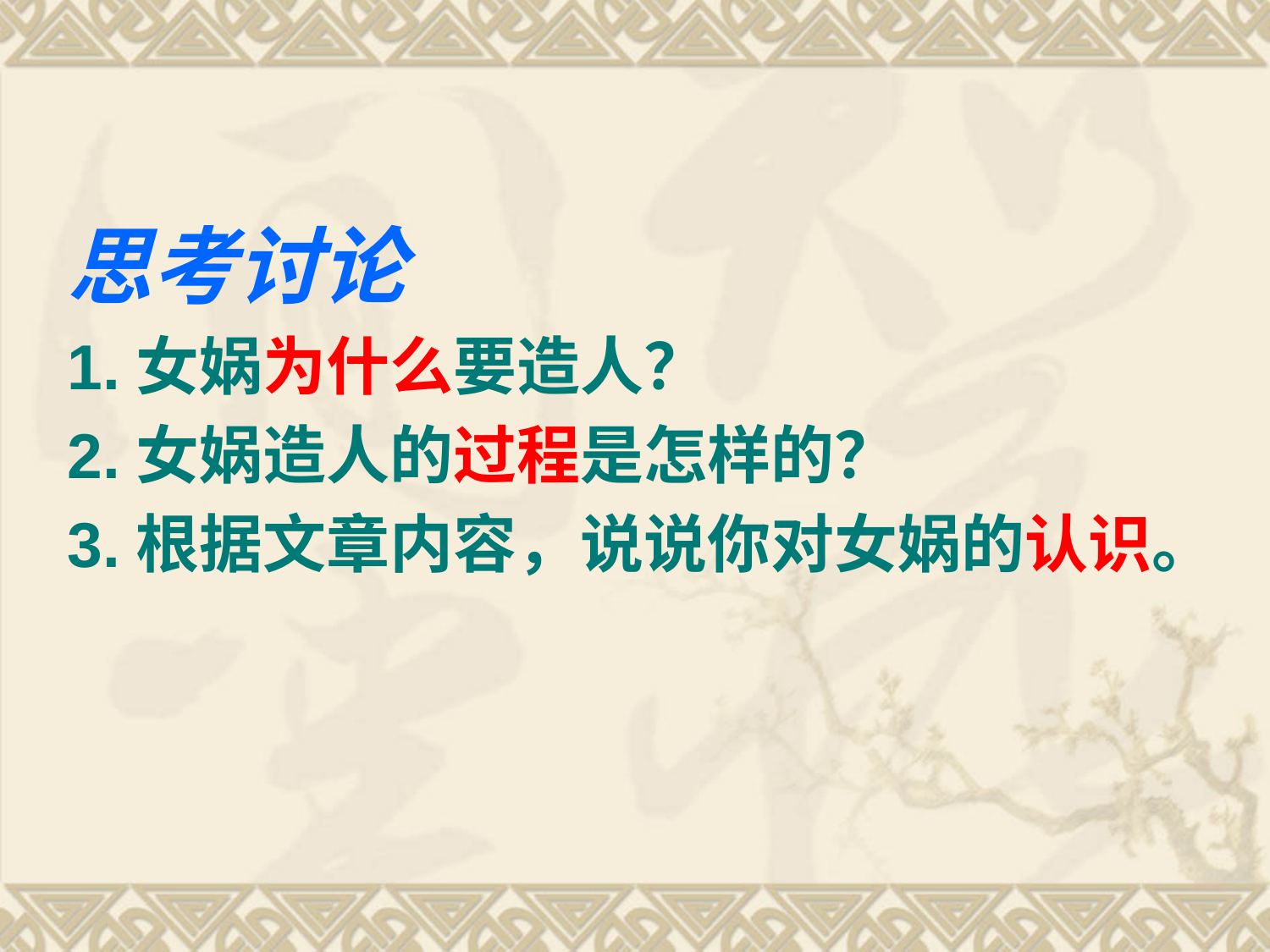

思考讨论
1.女娲为什么要造人？
2.女娲造人的过程是怎样的？
3.根据文章内容，说说你对女娲的认识。